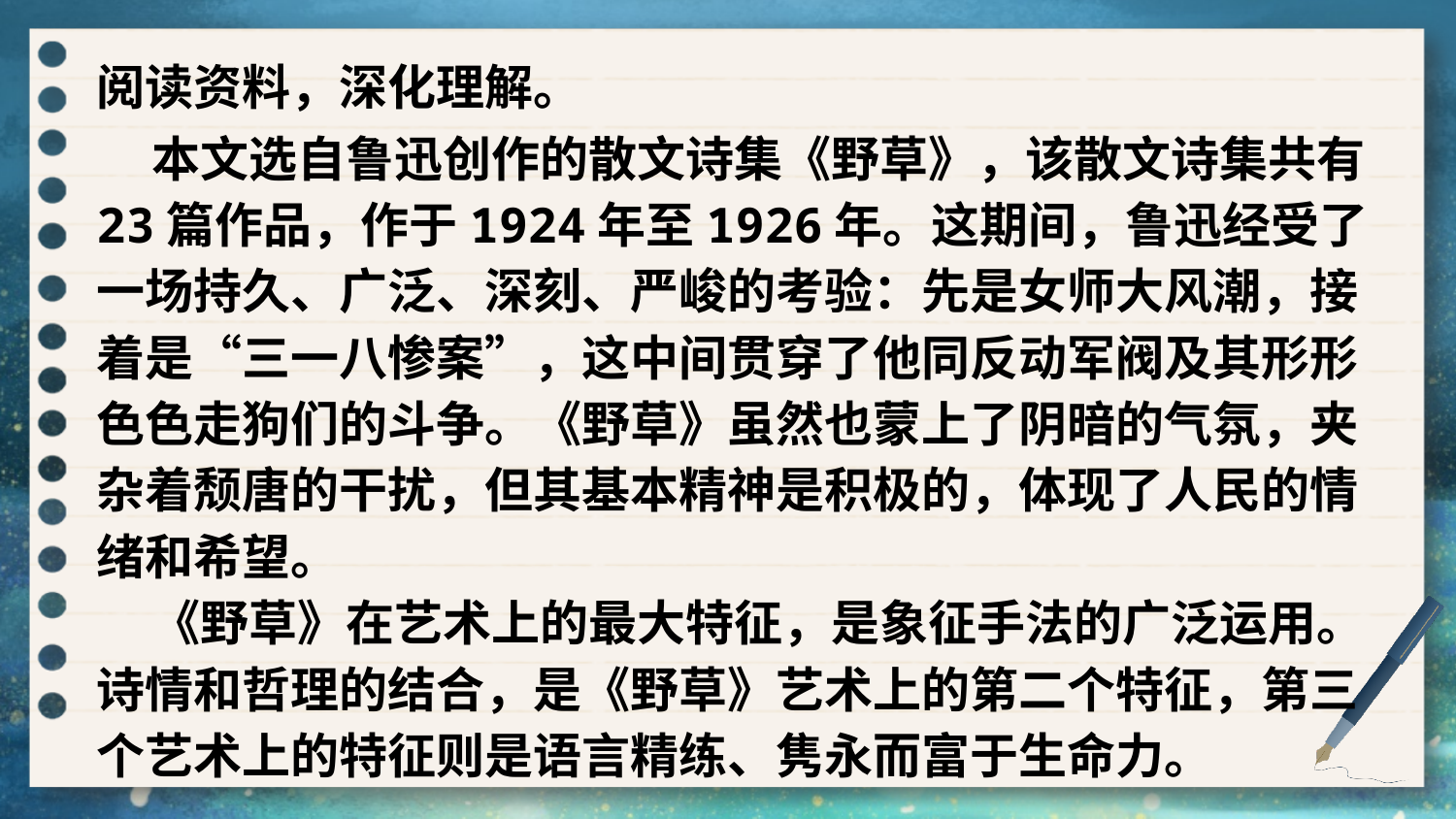

阅读资料，深化理解。
    本文选自鲁迅创作的散文诗集《野草》，该散文诗集共有23篇作品，作于1924年至1926年。这期间，鲁迅经受了一场持久、广泛、深刻、严峻的考验：先是女师大风潮，接着是“三一八惨案”，这中间贯穿了他同反动军阀及其形形色色走狗们的斗争。《野草》虽然也蒙上了阴暗的气氛，夹杂着颓唐的干扰，但其基本精神是积极的，体现了人民的情绪和希望。
    《野草》在艺术上的最大特征，是象征手法的广泛运用。诗情和哲理的结合，是《野草》艺术上的第二个特征，第三个艺术上的特征则是语言精练、隽永而富于生命力。